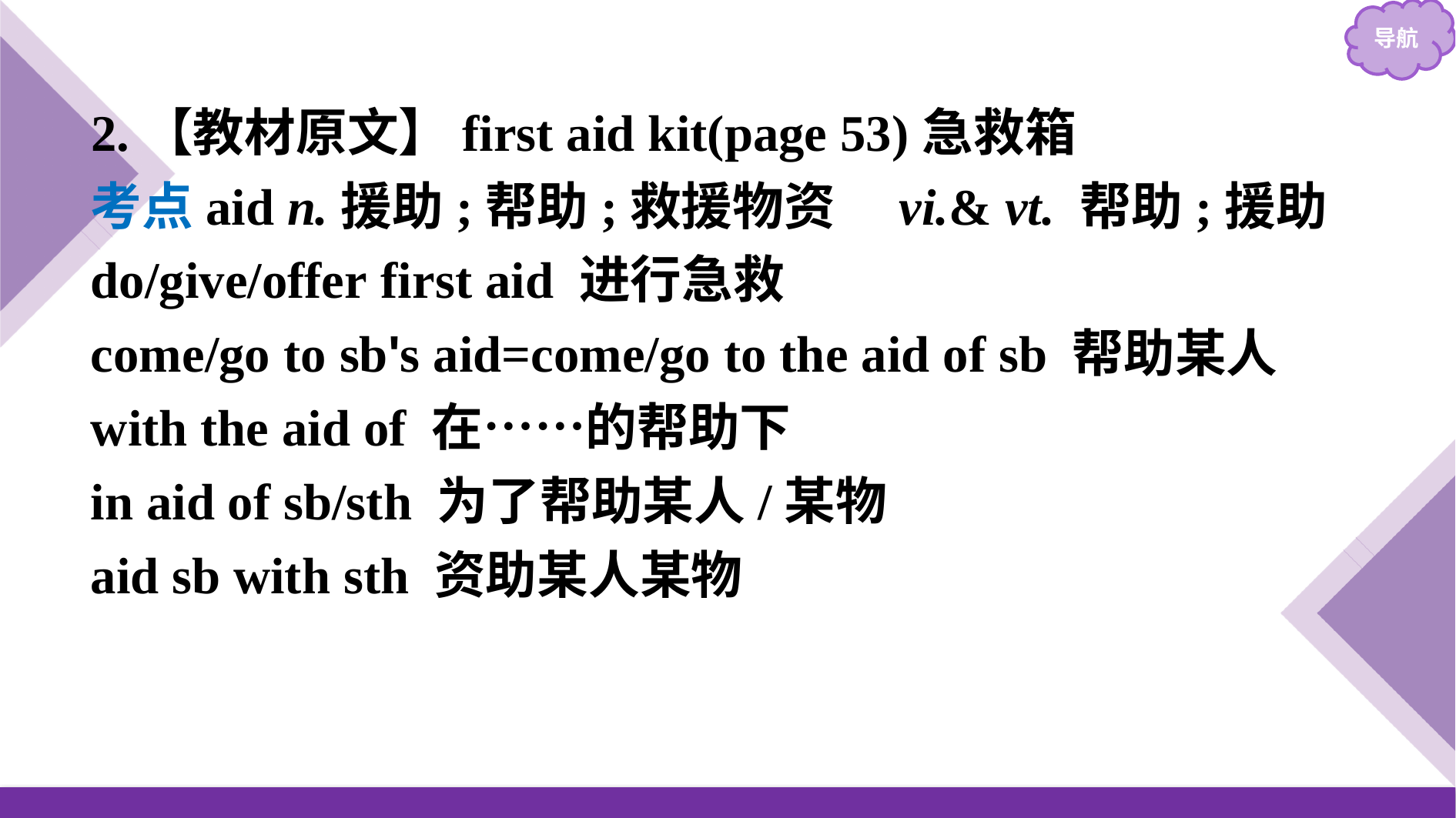

2.【教材原文】first aid kit(page 53)急救箱
考点aid n.援助;帮助;救援物资　vi.& vt. 帮助;援助
do/give/offer first aid 进行急救
come/go to sb's aid=come/go to the aid of sb 帮助某人
with the aid of 在……的帮助下
in aid of sb/sth 为了帮助某人/某物
aid sb with sth 资助某人某物